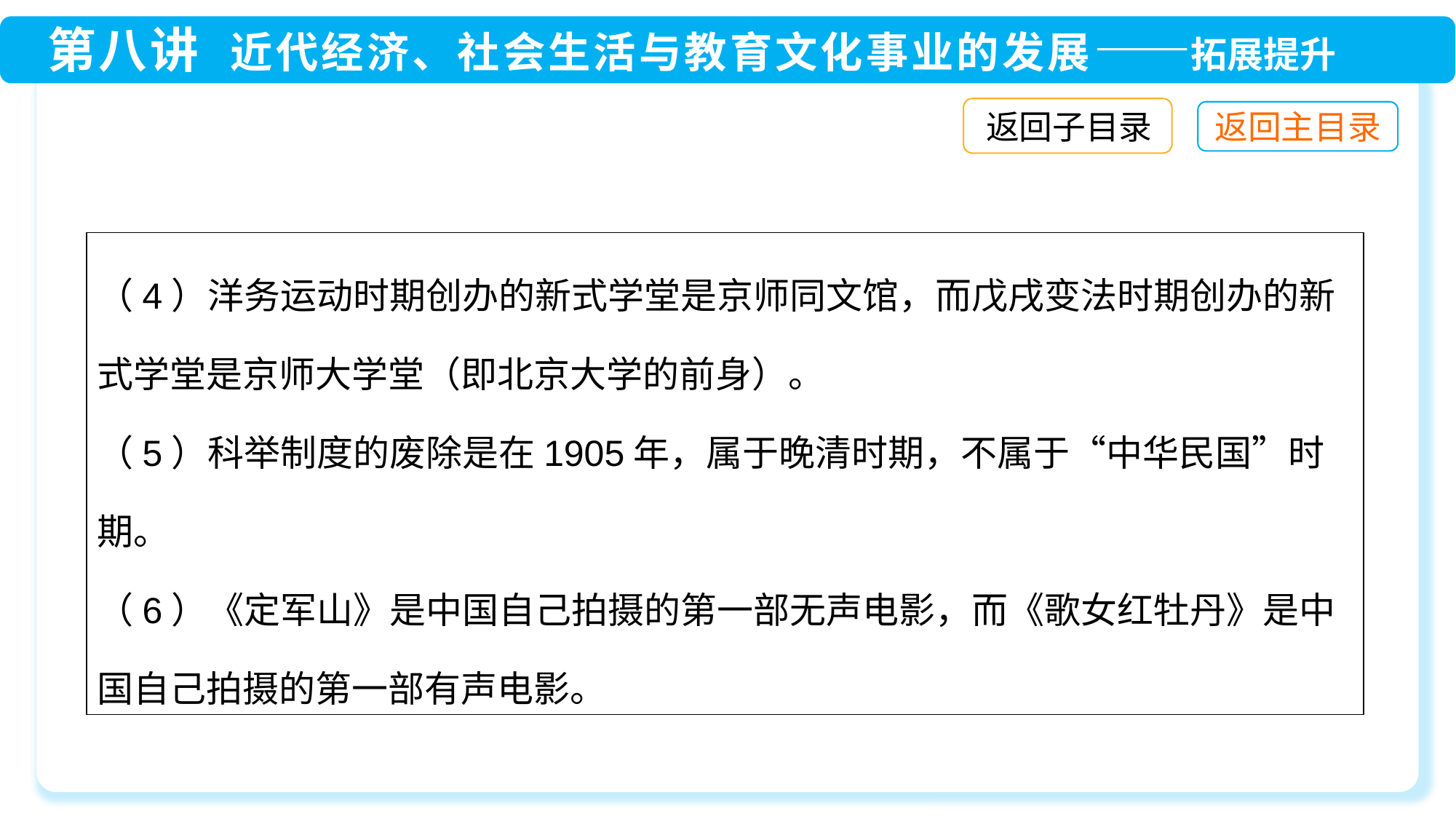

返回子目录
（4）洋务运动时期创办的新式学堂是京师同文馆，而戊戌变法时期创办的新式学堂是京师大学堂（即北京大学的前身）。
（5）科举制度的废除是在1905年，属于晚清时期，不属于“中华民国”时期。
（6）《定军山》是中国自己拍摄的第一部无声电影，而《歌女红牡丹》是中国自己拍摄的第一部有声电影。